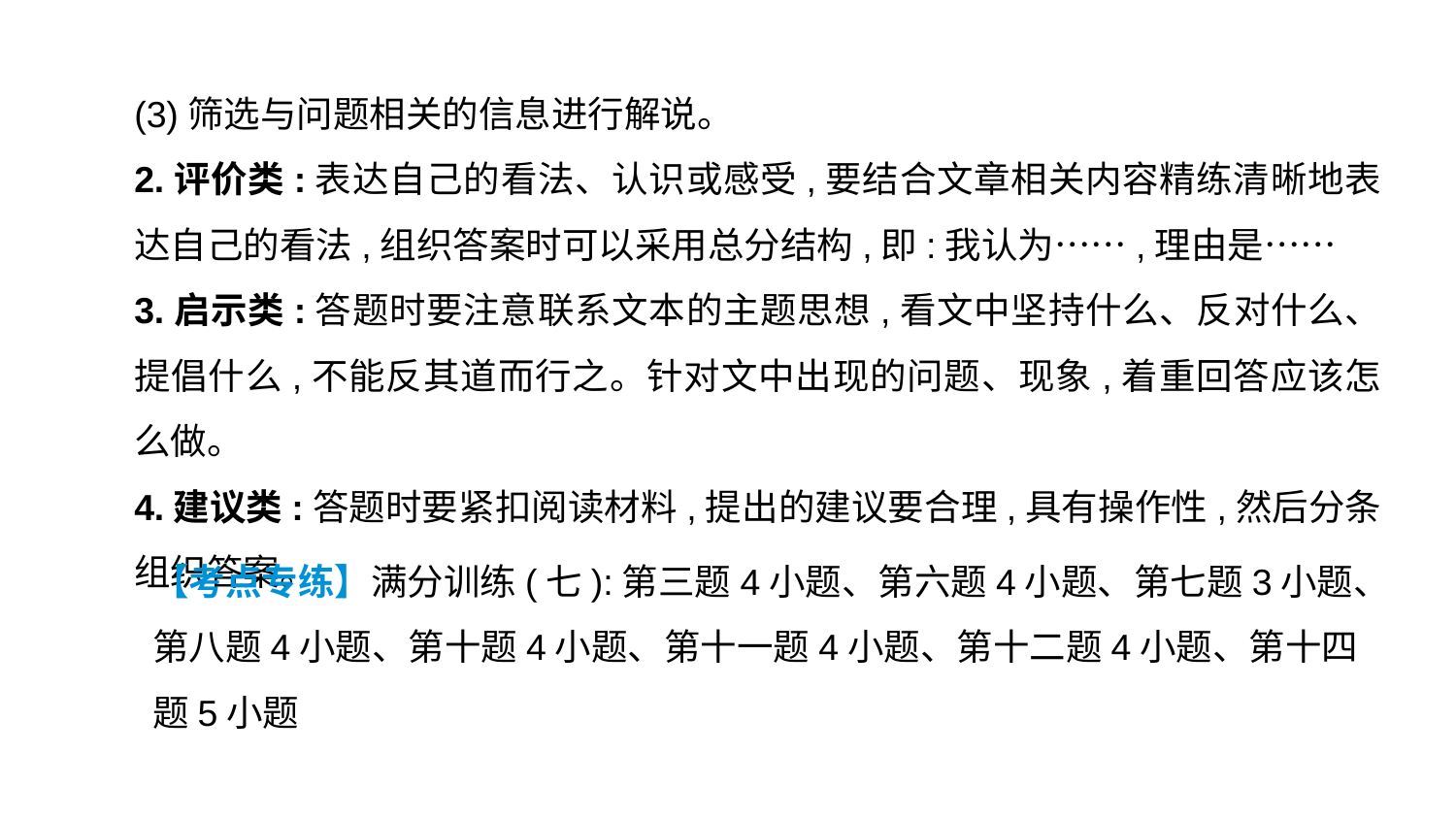

(3)筛选与问题相关的信息进行解说。
2.评价类:表达自己的看法、认识或感受,要结合文章相关内容精练清晰地表达自己的看法,组织答案时可以采用总分结构,即:我认为……,理由是……
3.启示类:答题时要注意联系文本的主题思想,看文中坚持什么、反对什么、提倡什么,不能反其道而行之。针对文中出现的问题、现象,着重回答应该怎么做。
4.建议类:答题时要紧扣阅读材料,提出的建议要合理,具有操作性,然后分条组织答案。
【考点专练】满分训练(七):第三题4小题、第六题4小题、第七题3小题、第八题4小题、第十题4小题、第十一题4小题、第十二题4小题、第十四题5小题